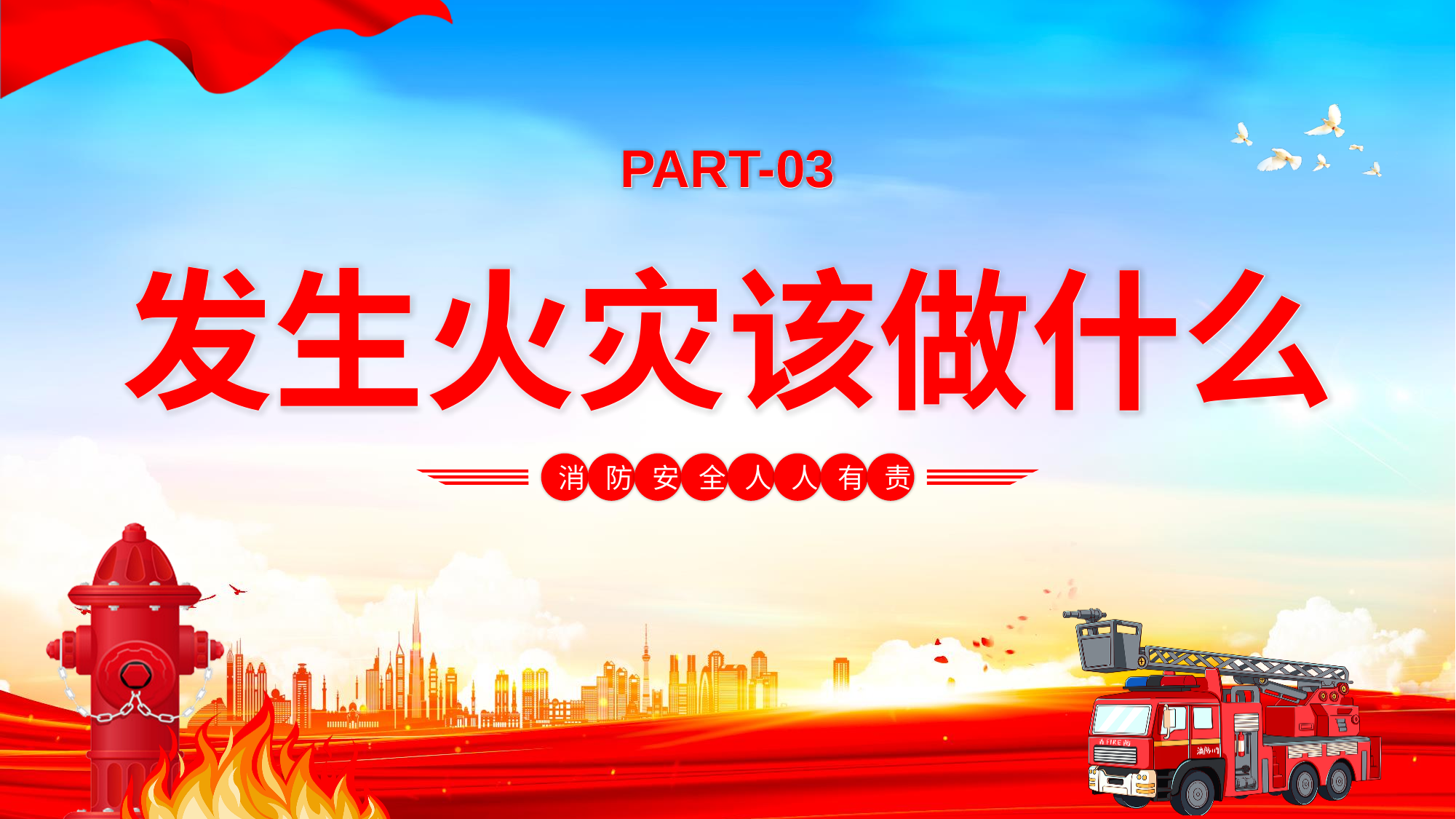

PART-03
PART-03
发生火灾该做什么
发生火灾该做什么
消
防
安
全
人
人
有
责